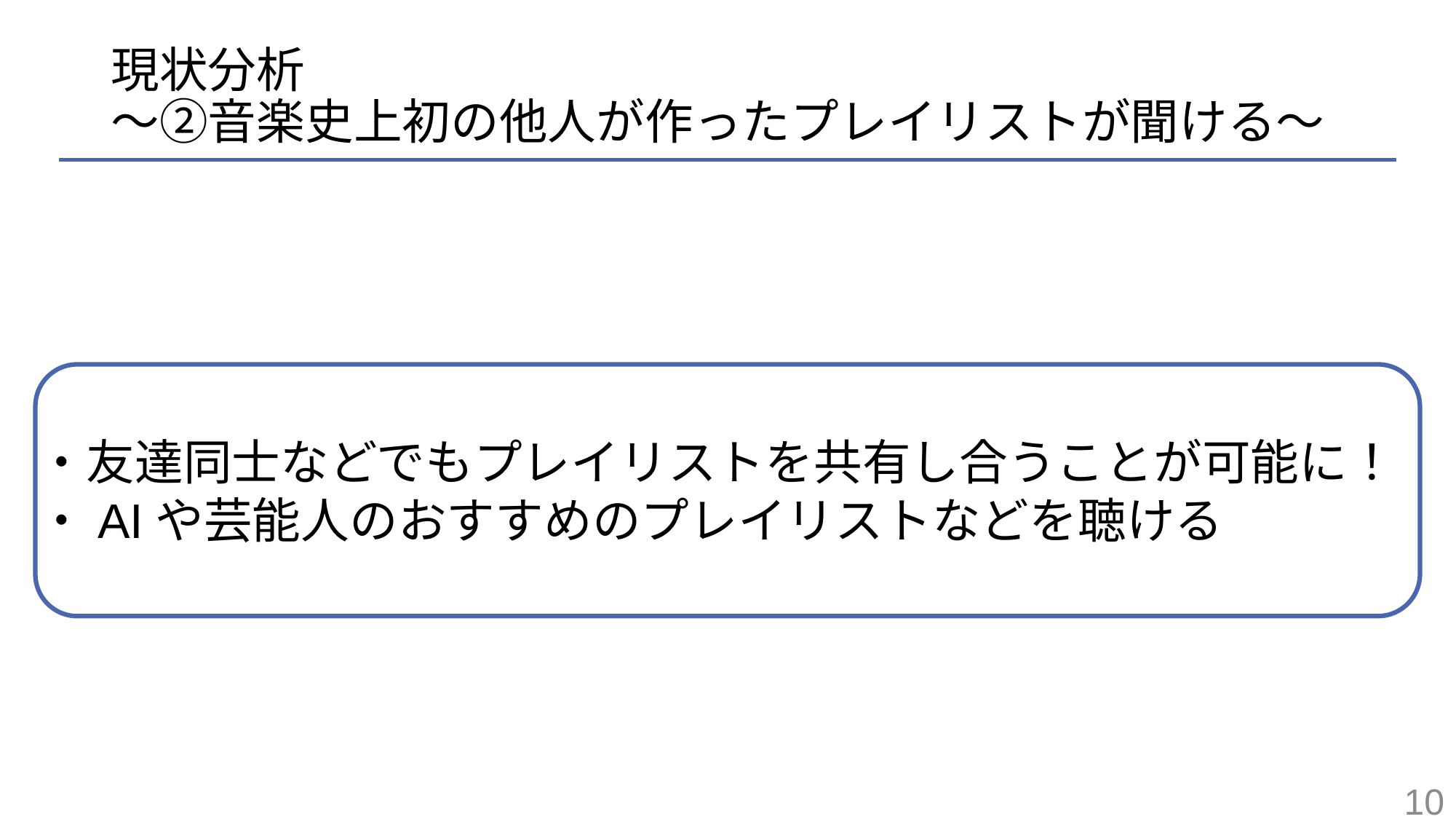

# 現状分析 〜②音楽史上初の他人が作ったプレイリストが聞ける〜

・友達同士などでもプレイリストを共有し合うことが可能に！
・AIや芸能人のおすすめのプレイリストなどを聴ける
10